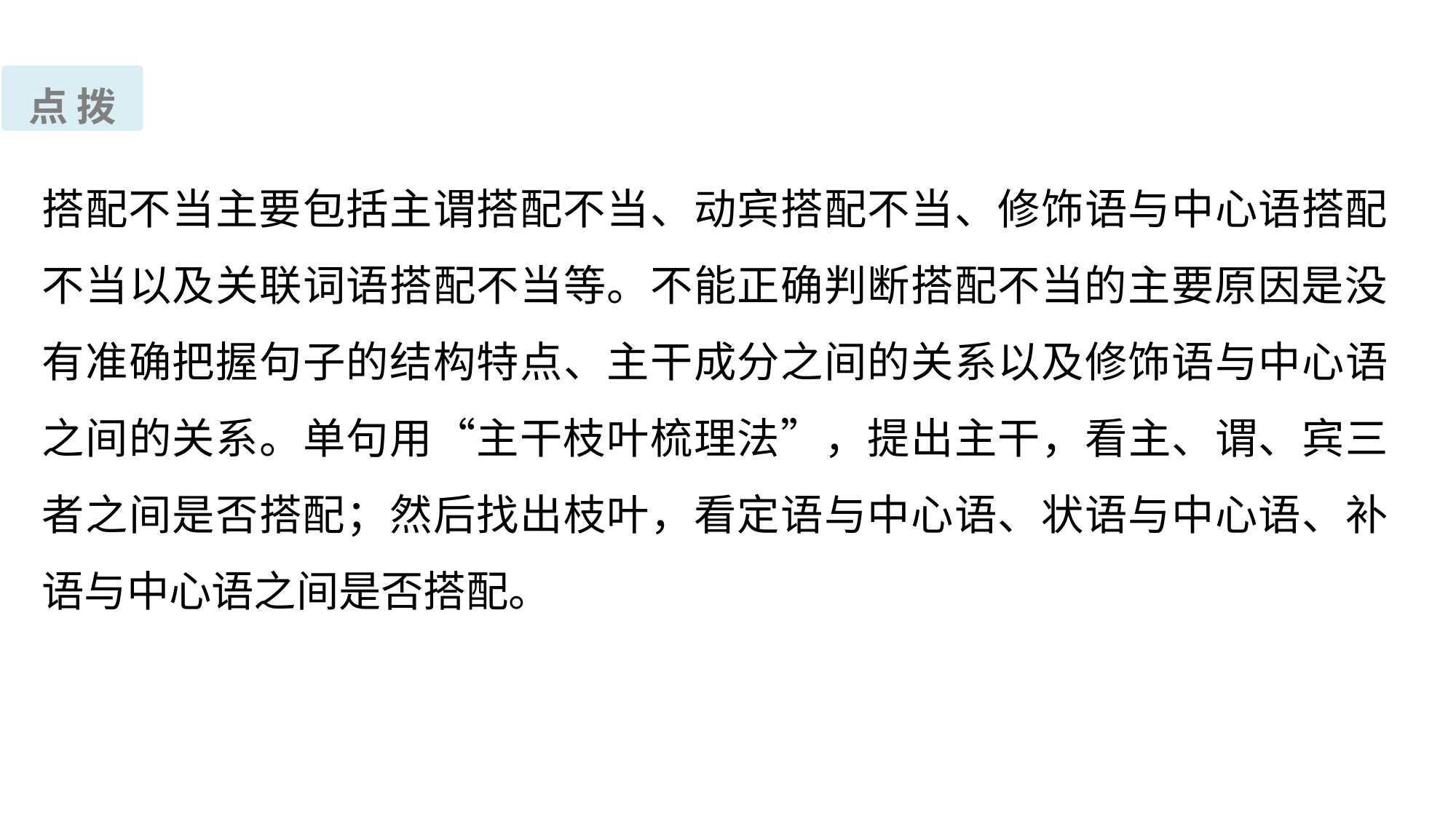

点 拨
搭配不当主要包括主谓搭配不当、动宾搭配不当、修饰语与中心语搭配不当以及关联词语搭配不当等。不能正确判断搭配不当的主要原因是没有准确把握句子的结构特点、主干成分之间的关系以及修饰语与中心语之间的关系。单句用“主干枝叶梳理法”，提出主干，看主、谓、宾三者之间是否搭配；然后找出枝叶，看定语与中心语、状语与中心语、补语与中心语之间是否搭配。